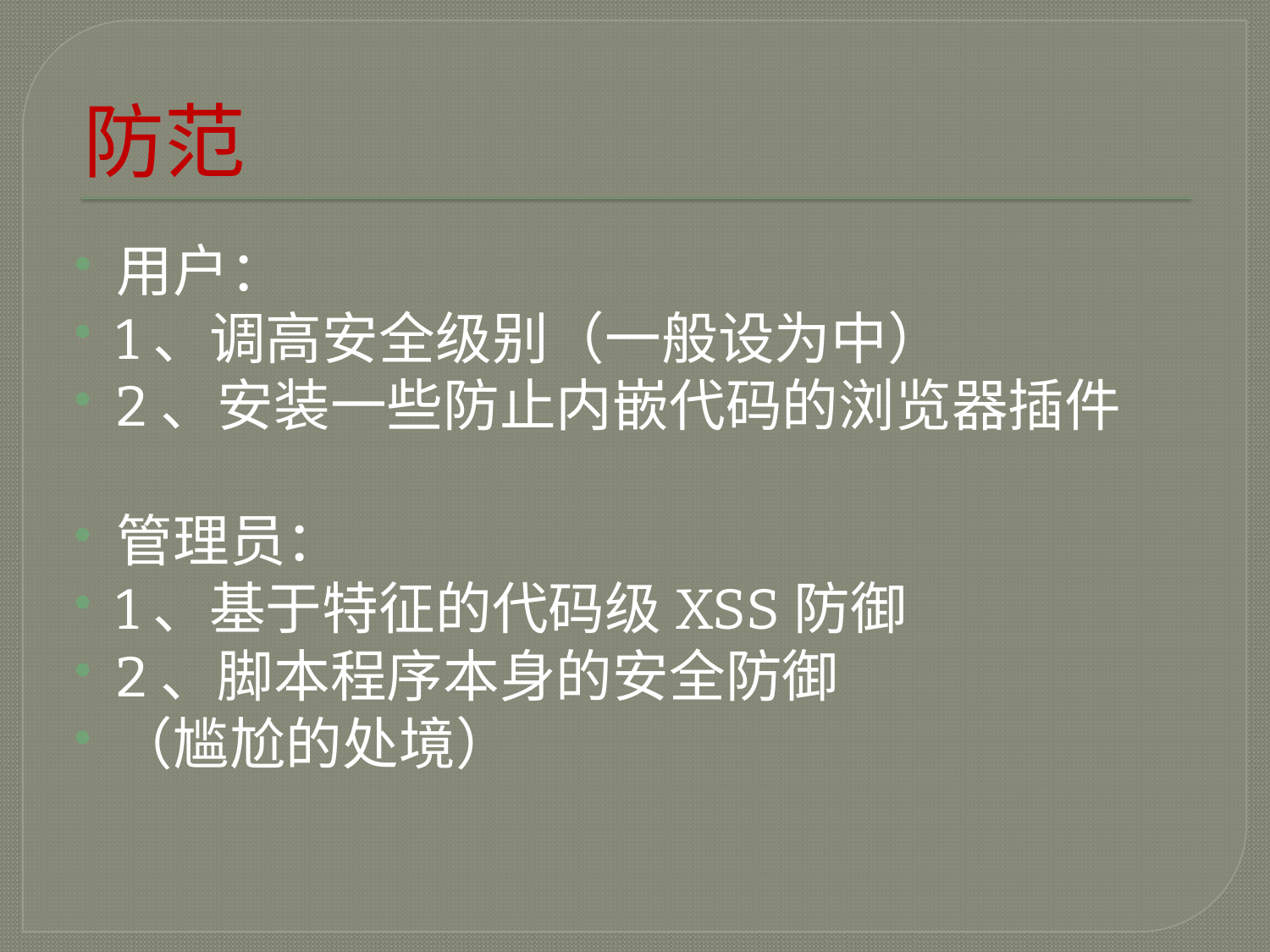

# 防范
用户：
1、调高安全级别（一般设为中）
2、安装一些防止内嵌代码的浏览器插件

管理员：
1、基于特征的代码级XSS防御
2、脚本程序本身的安全防御
（尴尬的处境）